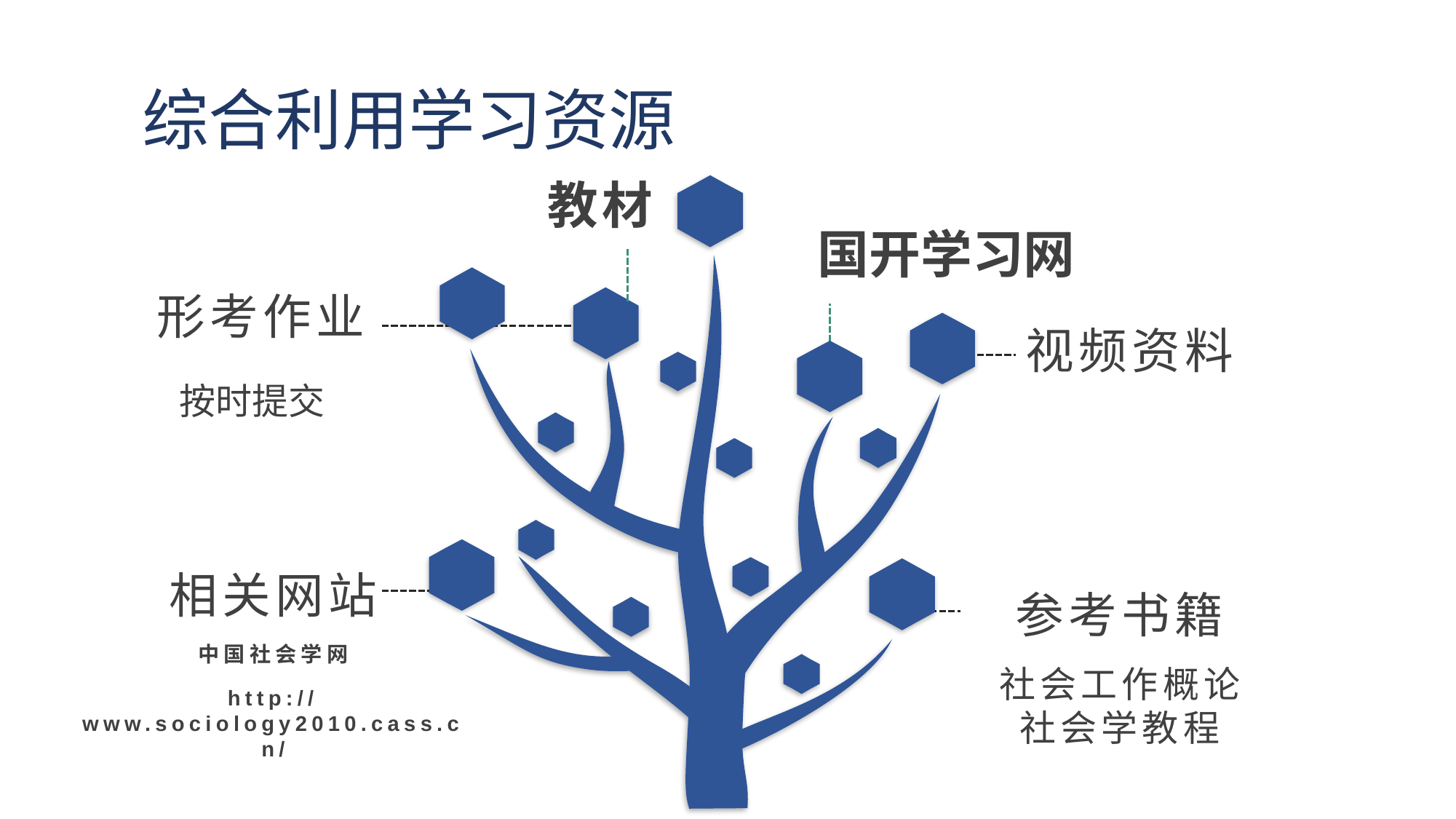

# 综合利用学习资源
教材

国开学习网

形考作业
视频资料

按时提交

相关网站
中国社会学网
http://www.sociology2010.cass.cn/
参考书籍
社会工作概论
社会学教程